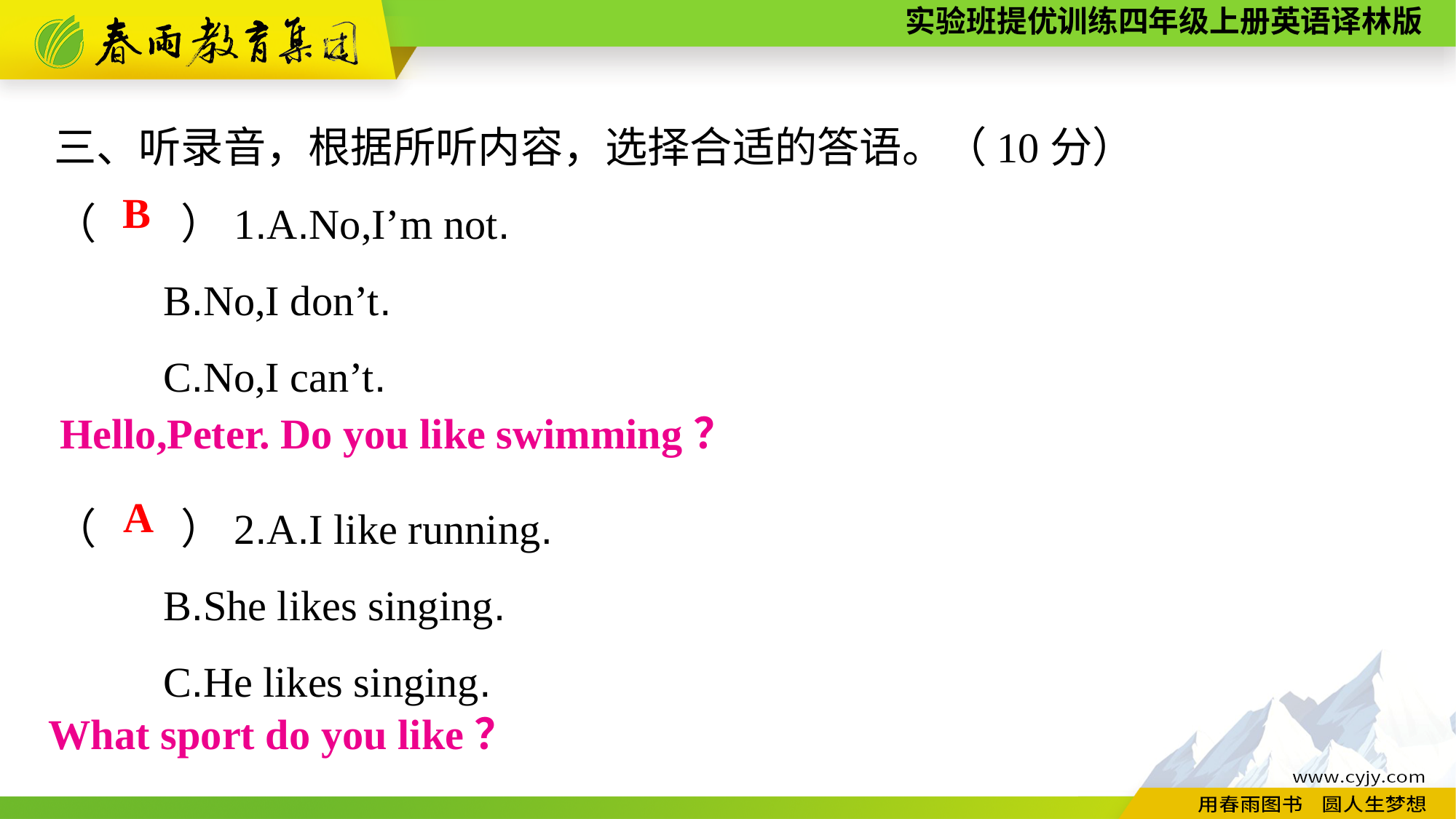

三、听录音，根据所听内容，选择合适的答语。（10分）
（　　）1.A.No,I’m not.
	B.No,I don’t.
	C.No,I can’t.

（　　）2.A.I like running.
	B.She likes singing.
	C.He likes singing.
B
 Hello,Peter. Do you like swimming？
A
What sport do you like？